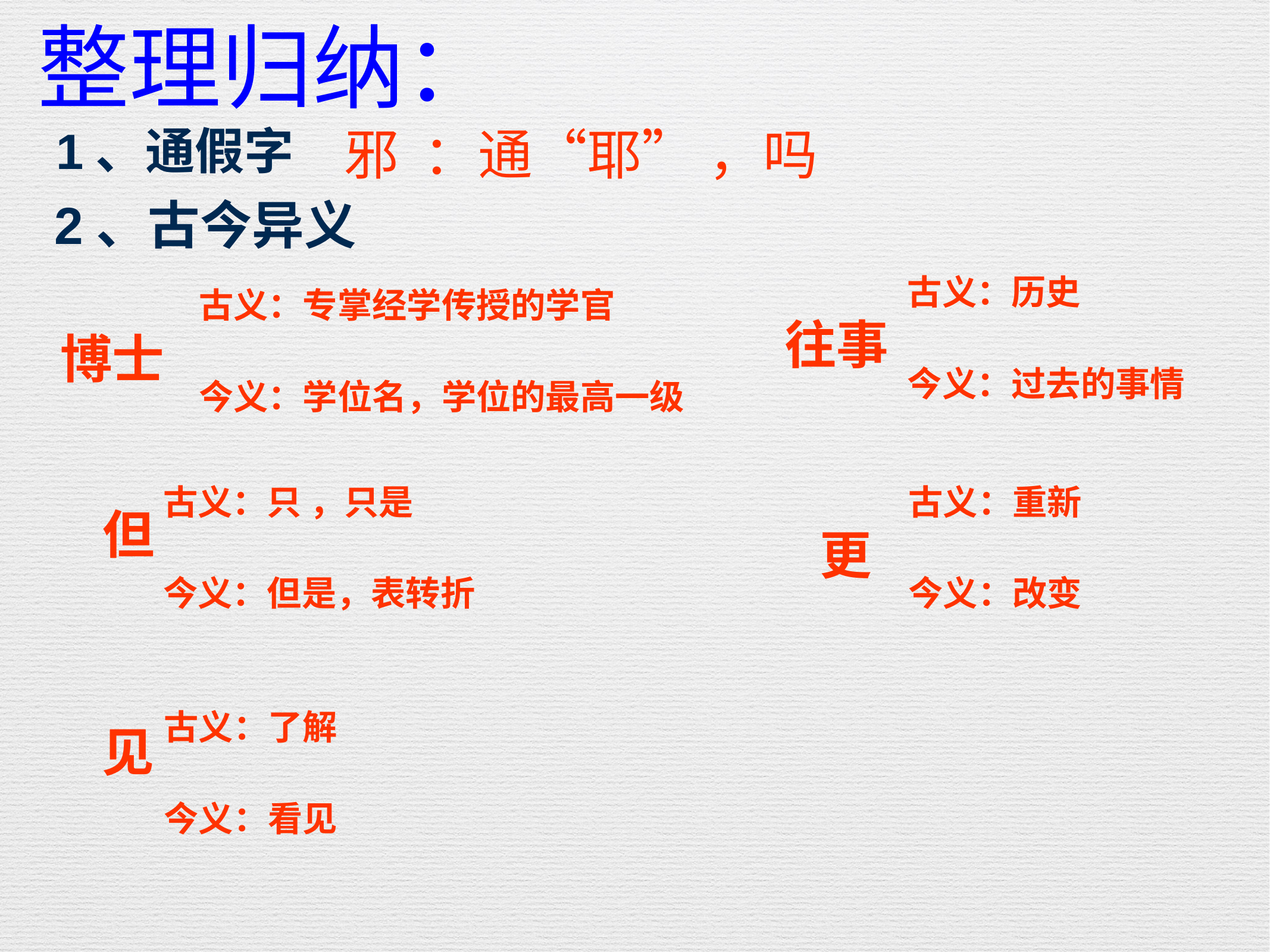

# 整理归纳：
1、通假字
邪  ：通“耶” ，吗
2、古今异义
      古义：历史
      今义：过去的事情
        古义：专掌经学传授的学官
        今义：学位名，学位的最高一级
往事
博士
    古义：只 ，只是
    今义：但是，表转折
     古义：重新
     今义：改变
但
更
     古义：了解
     今义：看见
 见